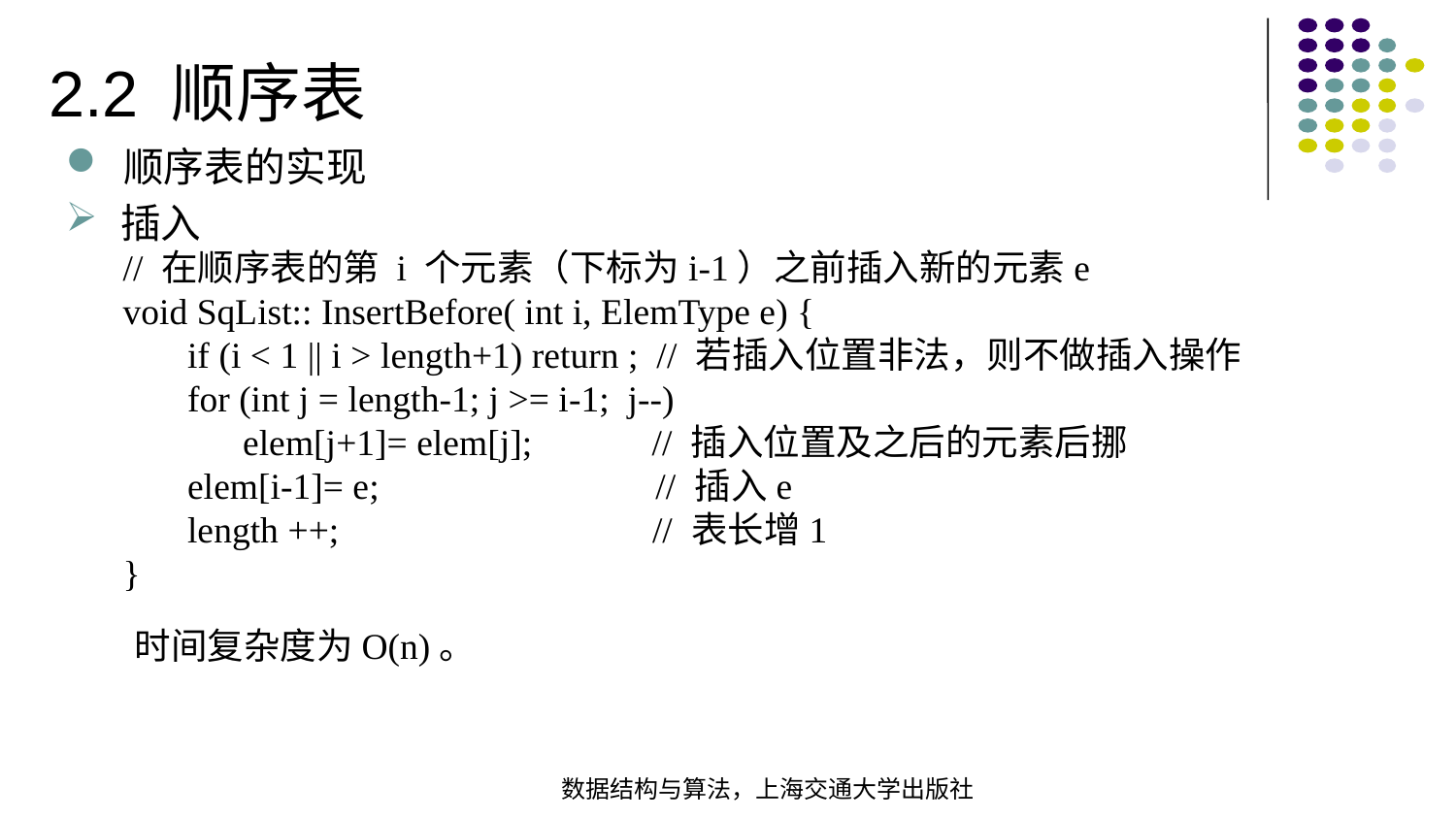

2.2 顺序表
顺序表的实现
插入
// 在顺序表的第 i 个元素（下标为i-1）之前插入新的元素e
void SqList:: InsertBefore( int i, ElemType e) {
       if (i < 1 || i > length+1) return ;  // 若插入位置非法，则不做插入操作
       for (int j = length-1; j >= i-1;  j--)
             elem[j+1]= elem[j];             // 插入位置及之后的元素后挪
       elem[i-1]= e;                              // 插入e
       length ++;                                  // 表长增1
}
时间复杂度为O(n)。